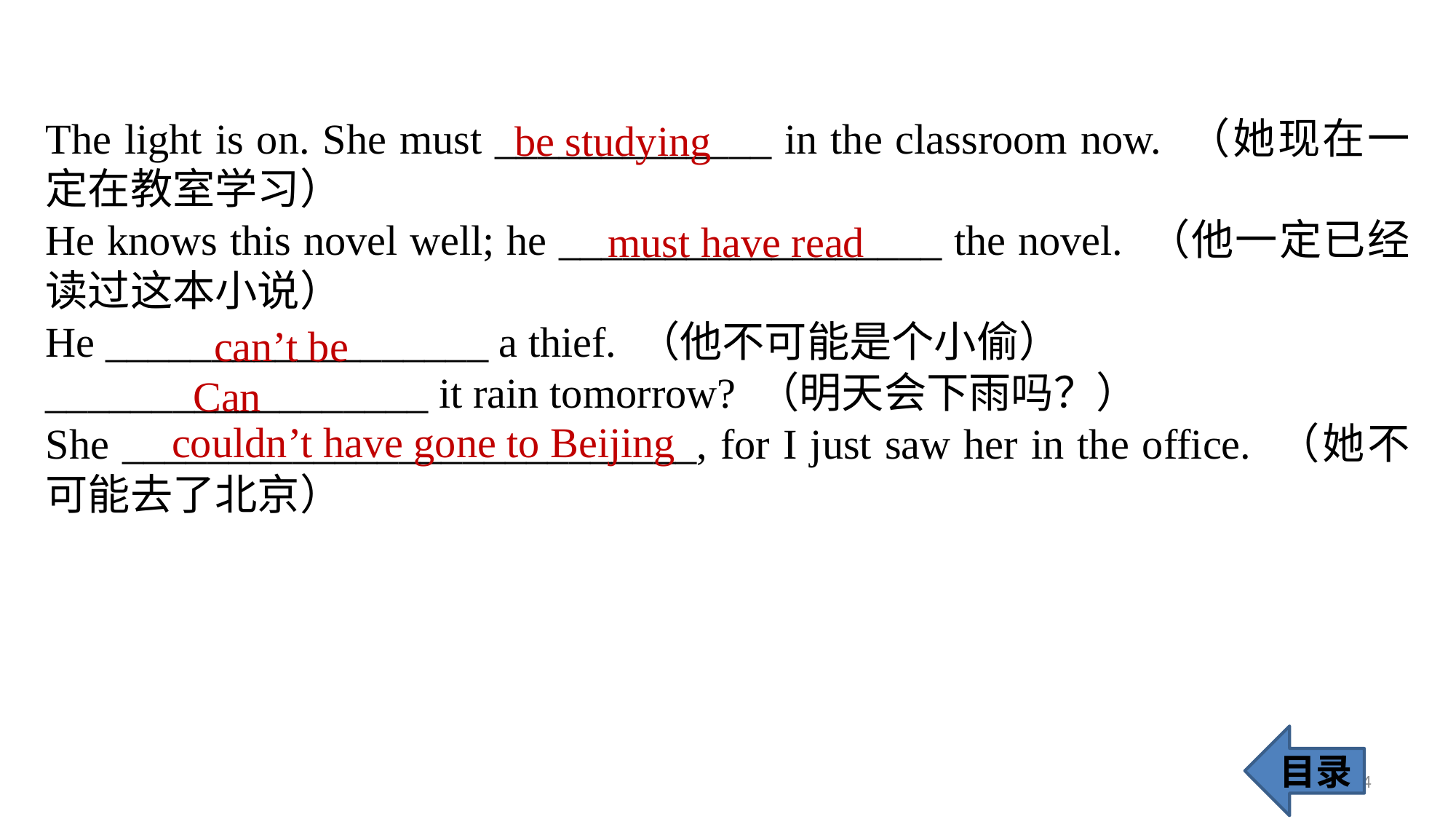

The light is on. She must _____________ in the classroom now. （她现在一定在教室学习）
He knows this novel well; he __________________ the novel. （他一定已经读过这本小说）
He __________________ a thief. （他不可能是个小偷）
__________________ it rain tomorrow? （明天会下雨吗？）
She ___________________________, for I just saw her in the office. （她不可能去了北京）
be studying
must have read
can’t be
Can
couldn’t have gone to Beijing
目录
74